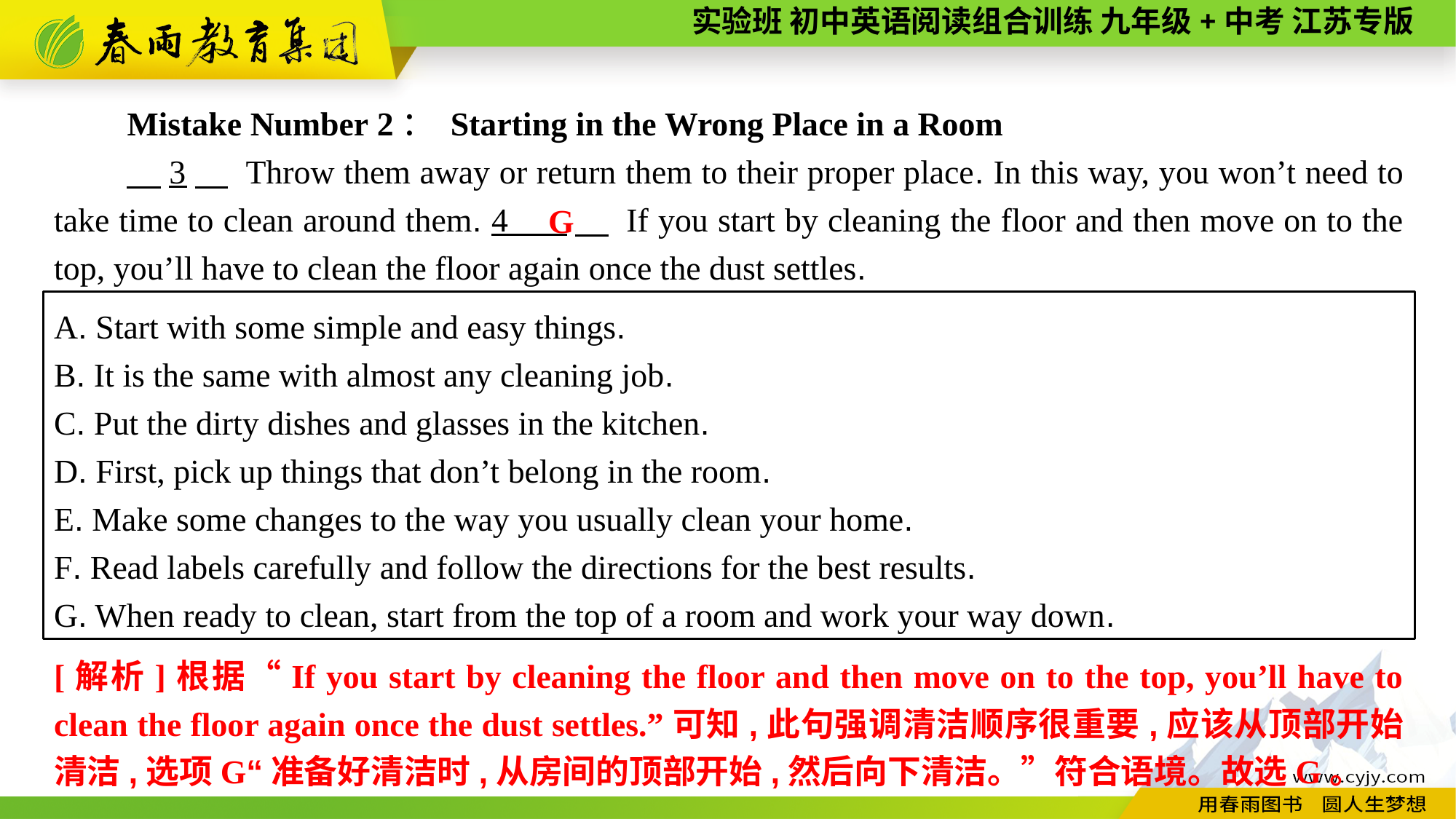

Mistake Number 2： Starting in the Wrong Place in a Room
　3　 Throw them away or return them to their proper place. In this way, you won’t need to take time to clean around them. 4      　 If you start by cleaning the floor and then move on to the top, you’ll have to clean the floor again once the dust settles.
G
A. Start with some simple and easy things.
B. It is the same with almost any cleaning job.
C. Put the dirty dishes and glasses in the kitchen.
D. First, pick up things that don’t belong in the room.
E. Make some changes to the way you usually clean your home.
F. Read labels carefully and follow the directions for the best results.
G. When ready to clean, start from the top of a room and work your way down.
[解析]根据“If you start by cleaning the floor and then move on to the top, you’ll have to clean the floor again once the dust settles.”可知,此句强调清洁顺序很重要,应该从顶部开始清洁,选项G“准备好清洁时,从房间的顶部开始,然后向下清洁。”符合语境。故选G。